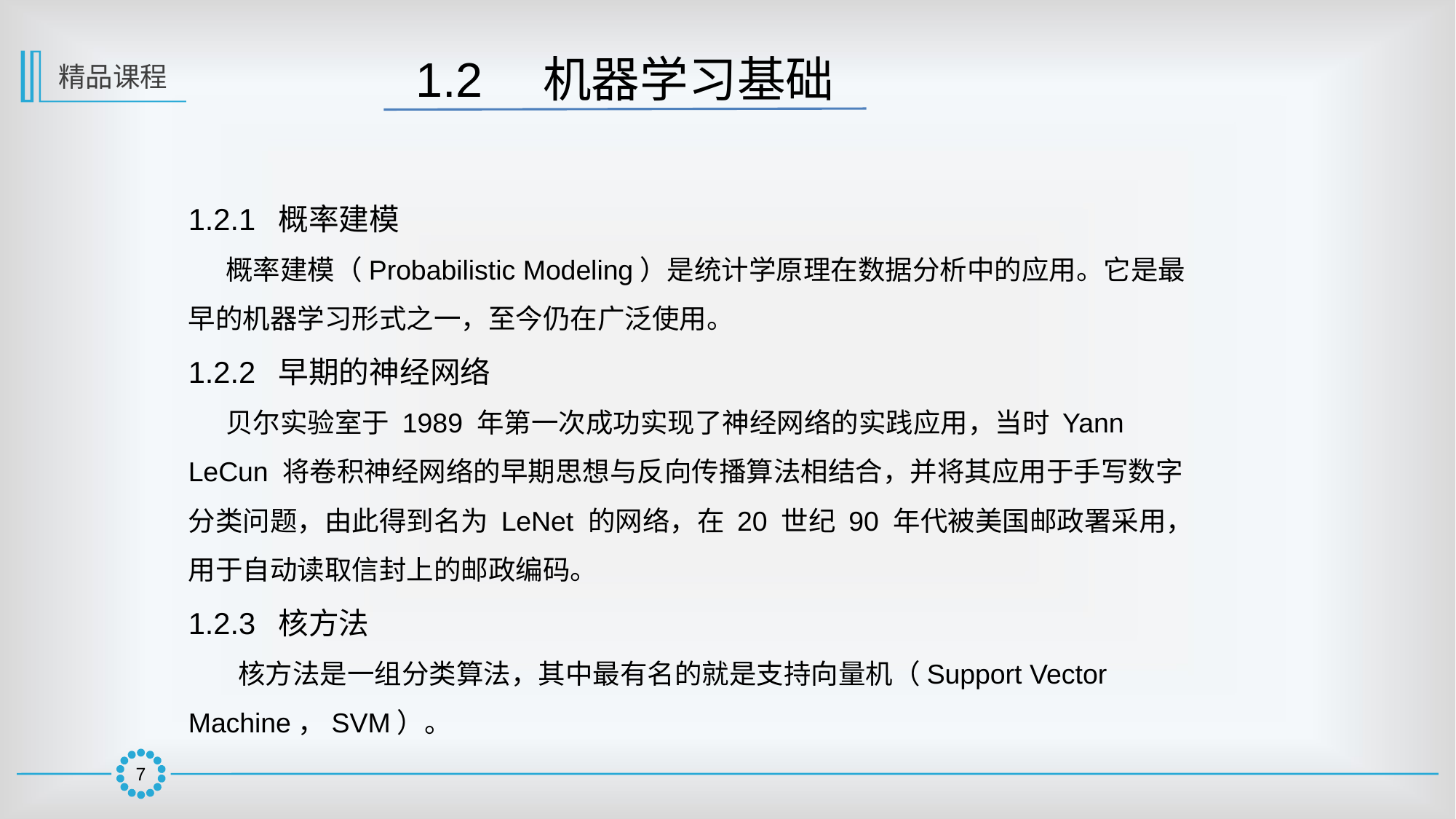

1.2　机器学习基础

精品课程

1.2.1 概率建模
     概率建模（Probabilistic Modeling）是统计学原理在数据分析中的应用。它是最早的机器学习形式之一，至今仍在广泛使用。
1.2.2 早期的神经网络
     贝尔实验室于 1989 年第一次成功实现了神经网络的实践应用，当时 Yann LeCun 将卷积神经网络的早期思想与反向传播算法相结合，并将其应用于手写数字分类问题，由此得到名为 LeNet 的网络，在 20 世纪 90 年代被美国邮政署采用，用于自动读取信封上的邮政编码。
1.2.3 核方法
       核方法是一组分类算法，其中最有名的就是支持向量机（Support Vector Machine，SVM）。

7